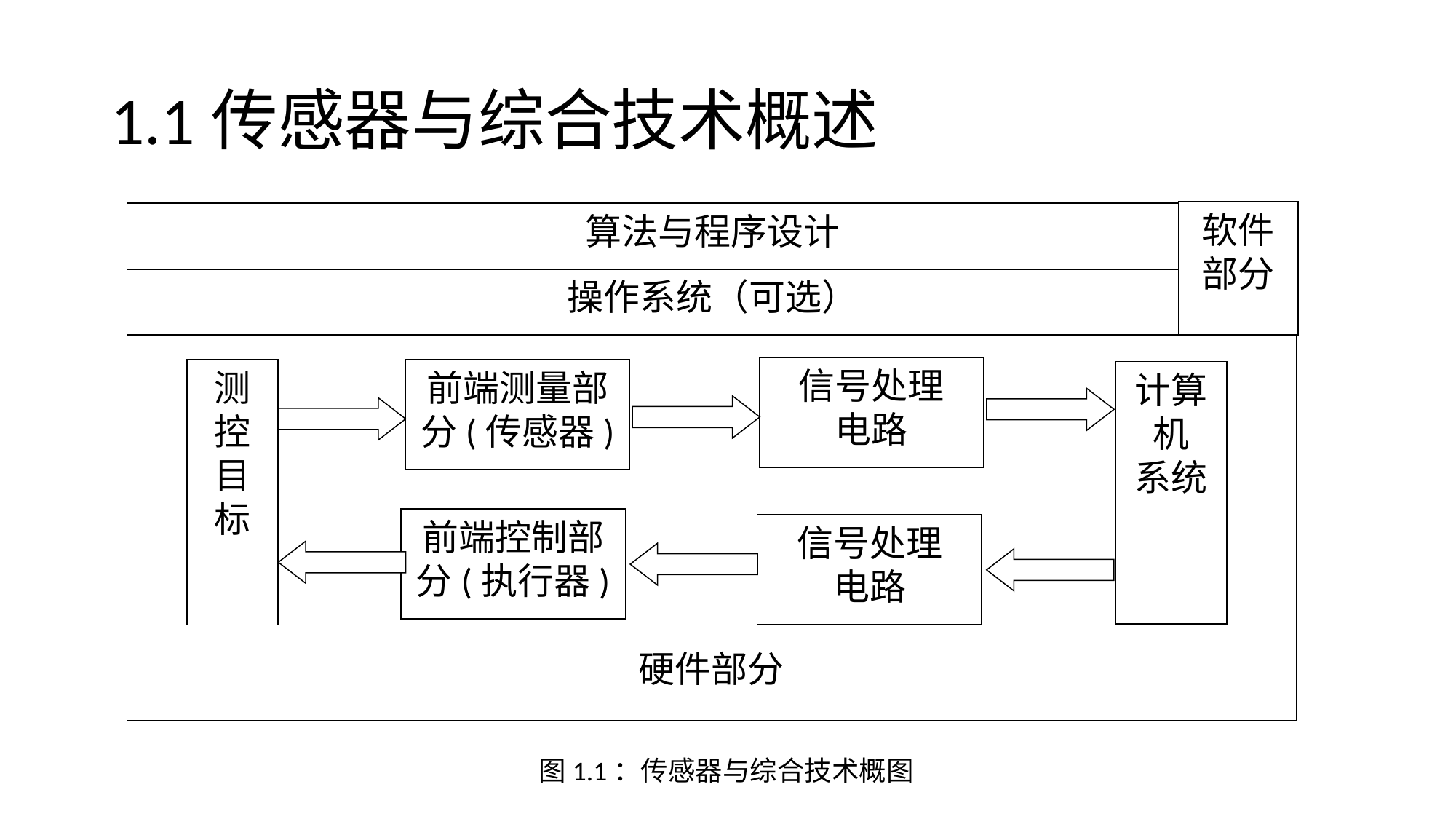

# 1.1传感器与综合技术概述
软件部分
算法与程序设计
操作系统（可选）

硬件部分
信号处理
电路
测控目标
前端测量部分(传感器)
计算机
系统

前端控制部分(执行器)
信号处理
电路

图1.1：传感器与综合技术概图